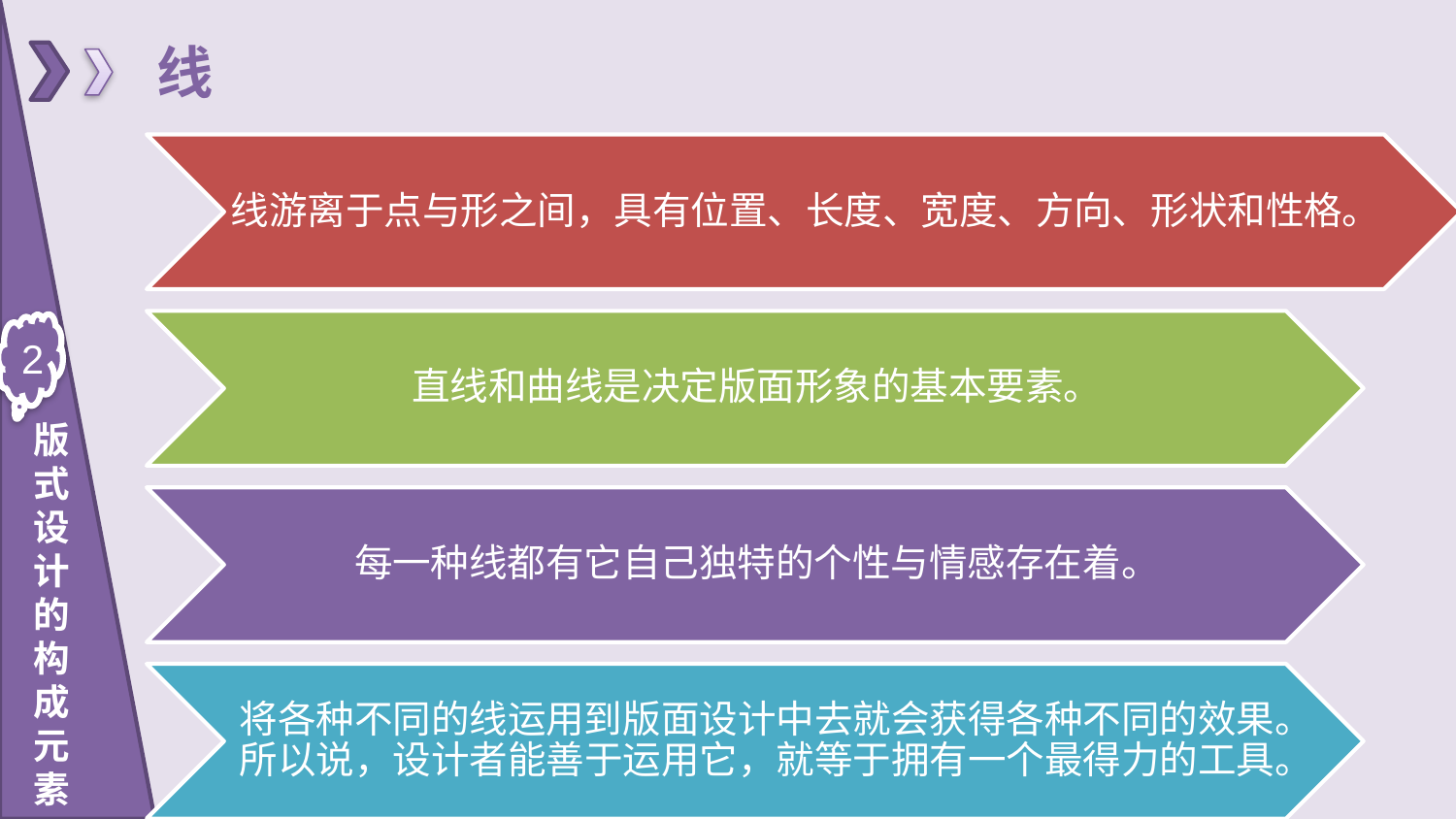

版式设计的构成元素
线

线游离于点与形之间，具有位置、长度、宽度、方向、形状和性格。
直线和曲线是决定版面形象的基本要素。
每一种线都有它自己独特的个性与情感存在着。
将各种不同的线运用到版面设计中去就会获得各种不同的效果。所以说，设计者能善于运用它，就等于拥有一个最得力的工具。
2